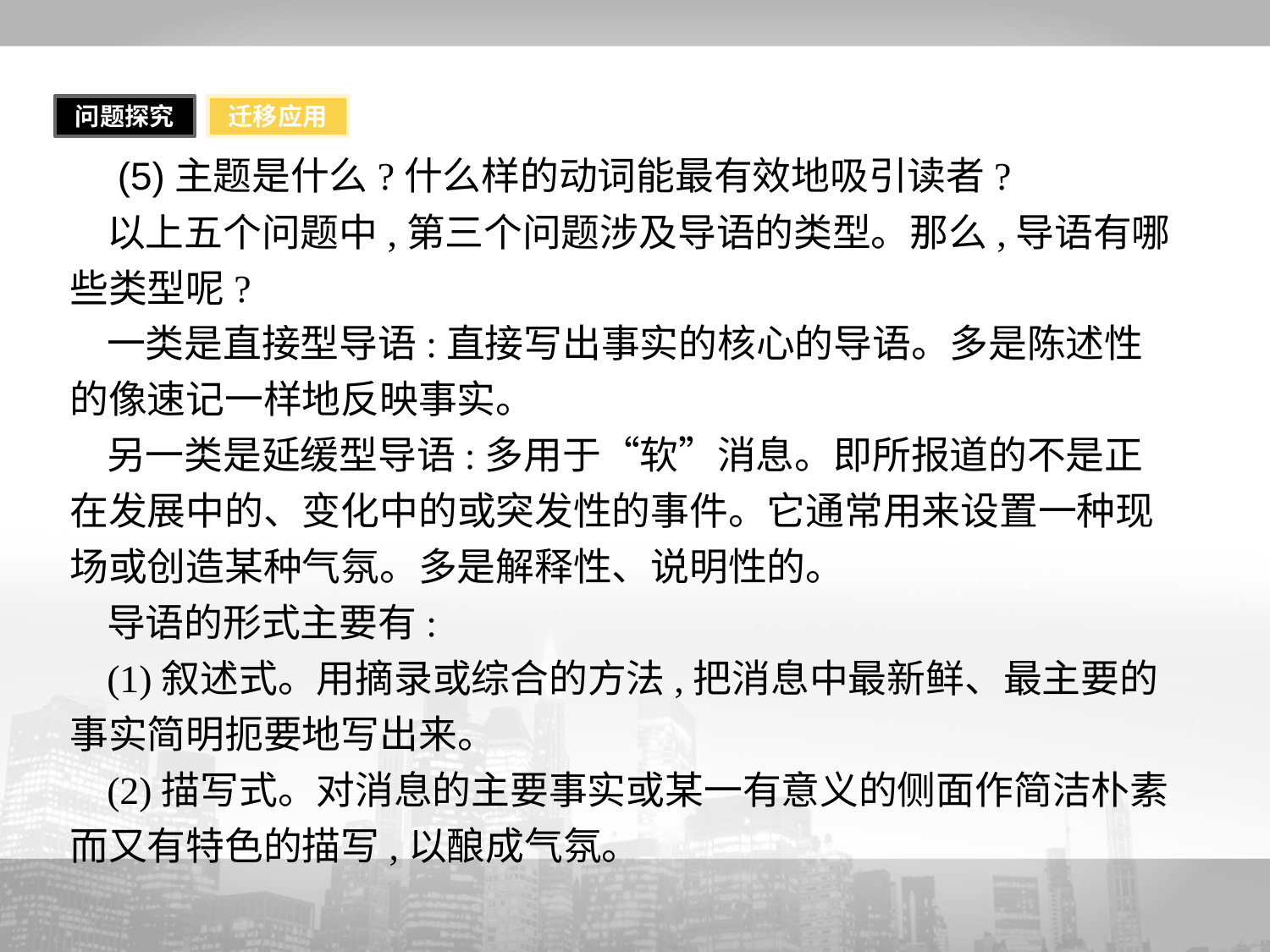

问题探究
迁移应用
 (5)主题是什么?什么样的动词能最有效地吸引读者?
以上五个问题中,第三个问题涉及导语的类型。那么,导语有哪些类型呢?
一类是直接型导语:直接写出事实的核心的导语。多是陈述性的像速记一样地反映事实。
另一类是延缓型导语:多用于“软”消息。即所报道的不是正在发展中的、变化中的或突发性的事件。它通常用来设置一种现场或创造某种气氛。多是解释性、说明性的。
导语的形式主要有:
(1)叙述式。用摘录或综合的方法,把消息中最新鲜、最主要的事实简明扼要地写出来。
(2)描写式。对消息的主要事实或某一有意义的侧面作简洁朴素而又有特色的描写,以酿成气氛。